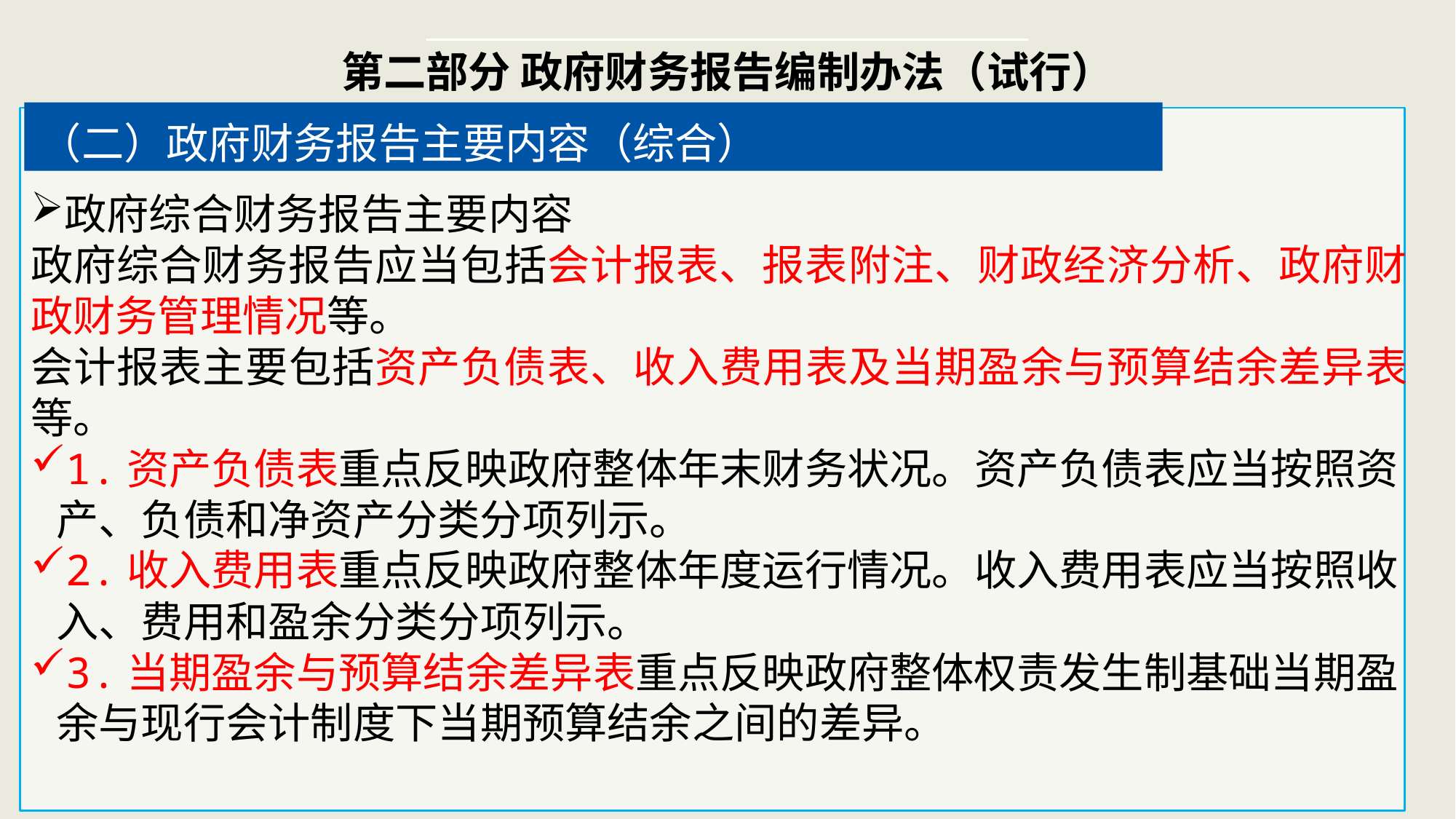

第二部分 政府财务报告编制办法（试行）

（二）政府财务报告主要内容（综合）
政府综合财务报告主要内容
政府综合财务报告应当包括会计报表、报表附注、财政经济分析、政府财政财务管理情况等。
会计报表主要包括资产负债表、收入费用表及当期盈余与预算结余差异表等。
1.资产负债表重点反映政府整体年末财务状况。资产负债表应当按照资产、负债和净资产分类分项列示。
2.收入费用表重点反映政府整体年度运行情况。收入费用表应当按照收入、费用和盈余分类分项列示。
3.当期盈余与预算结余差异表重点反映政府整体权责发生制基础当期盈余与现行会计制度下当期预算结余之间的差异。
30